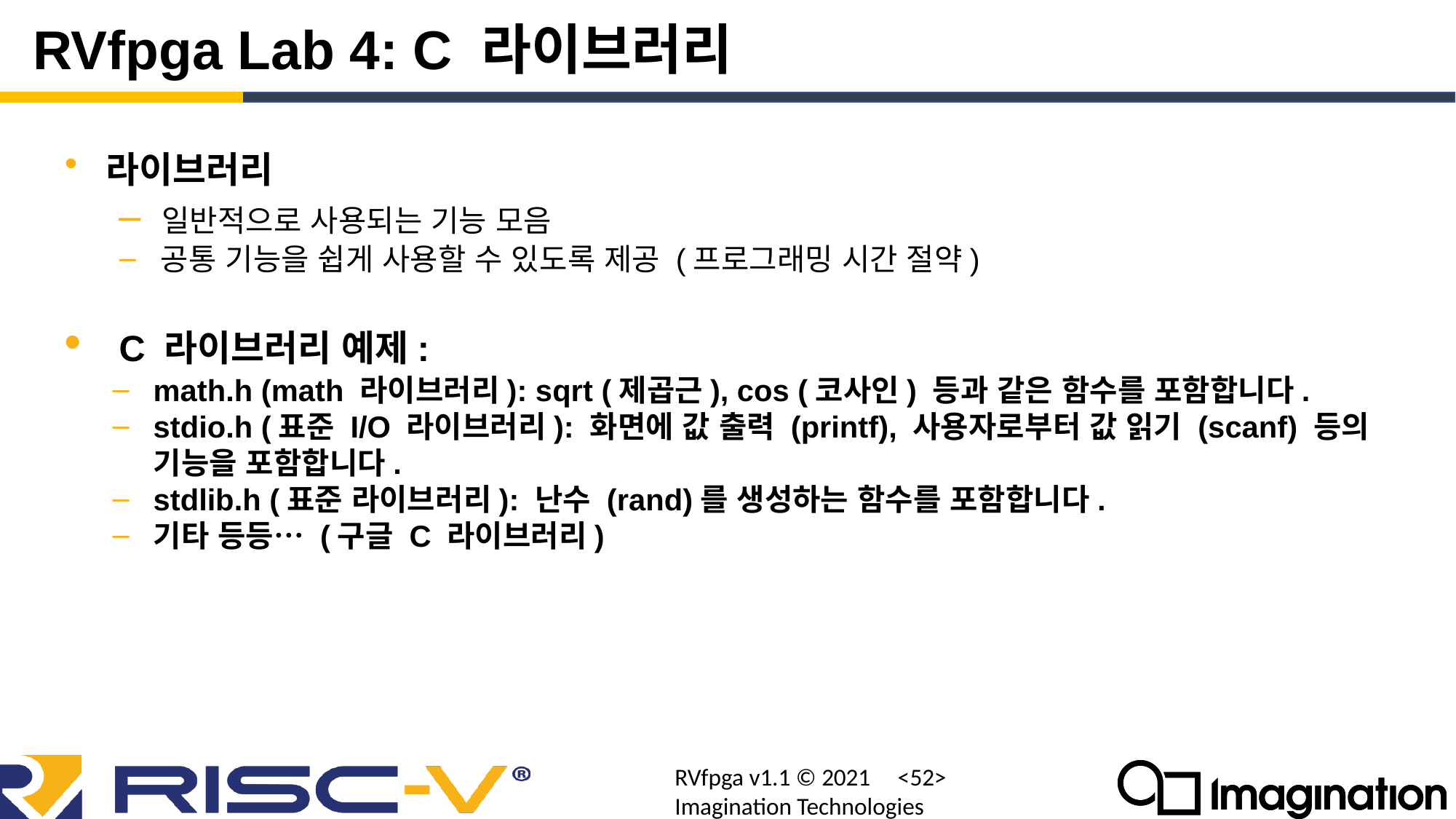

# RVfpga Lab 4: C 라이브러리
라이브러리
 일반적으로 사용되는 기능 모음
  공통 기능을 쉽게 사용할 수 있도록 제공 (프로그래밍 시간 절약)

 C 라이브러리 예제:
math.h (math 라이브러리): sqrt (제곱근), cos (코사인) 등과 같은 함수를 포함합니다.
stdio.h (표준 I/O 라이브러리): 화면에 값 출력 (printf), 사용자로부터 값 읽기 (scanf) 등의 기능을 포함합니다.
stdlib.h (표준 라이브러리): 난수 (rand)를 생성하는 함수를 포함합니다.
기타 등등… (구글 C 라이브러리)